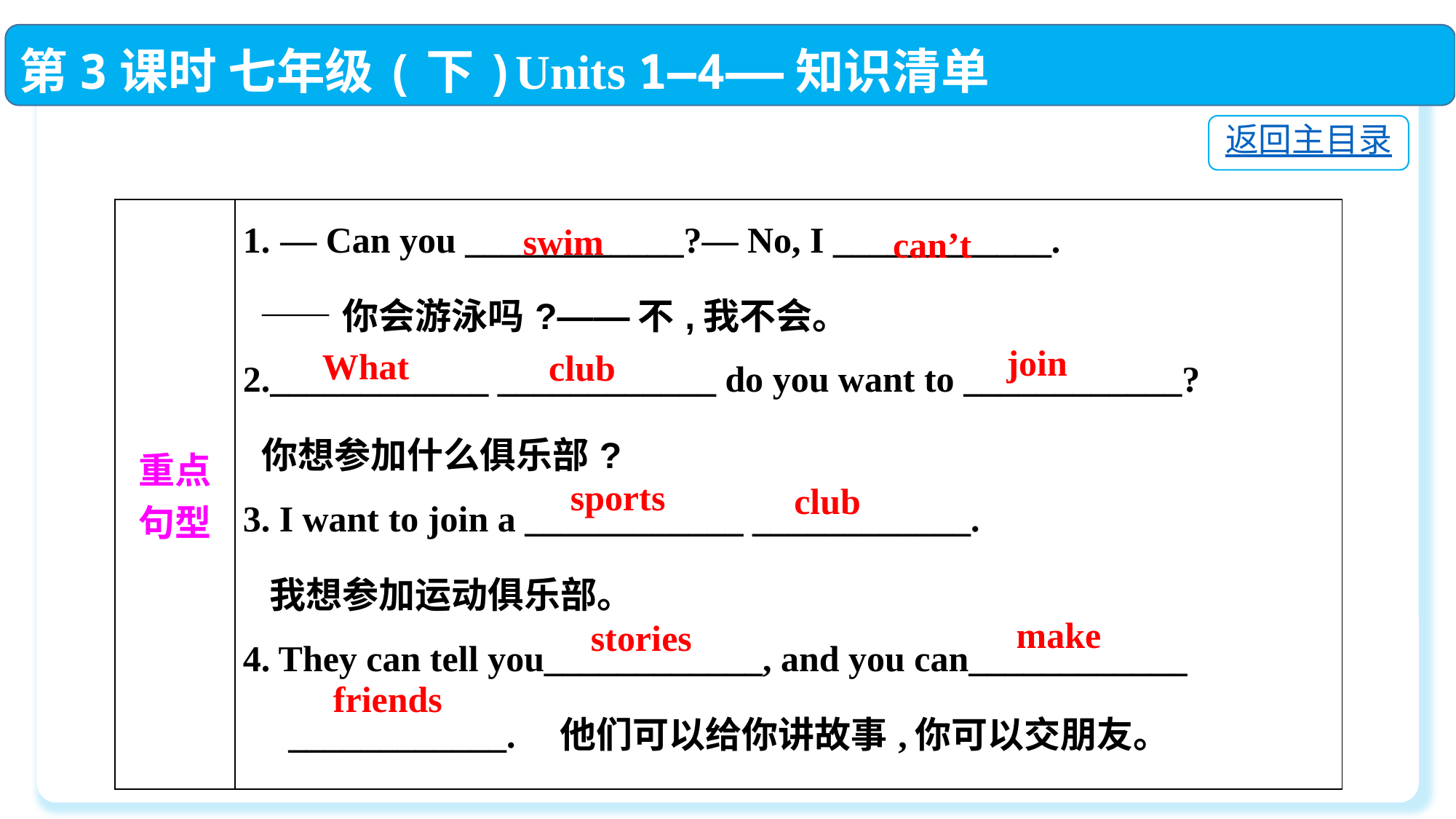

第3课时 七年级(下)Units 1—4——知识清单

返回主目录
| 重点 句型 | 1. — Can you \_\_\_\_\_\_\_\_\_\_\_\_?— No, I \_\_\_\_\_\_\_\_\_\_\_\_.  ——你会游泳吗?——不,我不会。 2.\_\_\_\_\_\_\_\_\_\_\_\_ \_\_\_\_\_\_\_\_\_\_\_\_ do you want to \_\_\_\_\_\_\_\_\_\_\_\_?  你想参加什么俱乐部? 3. I want to join a \_\_\_\_\_\_\_\_\_\_\_\_ \_\_\_\_\_\_\_\_\_\_\_\_.  我想参加运动俱乐部。 4. They can tell you\_\_\_\_\_\_\_\_\_\_\_\_, and you can\_\_\_\_\_\_\_\_\_\_\_\_ \_\_\_\_\_\_\_\_\_\_\_\_.　他们可以给你讲故事,你可以交朋友。 |
| --- | --- |
swim
can’t
join
What
club
sports
club
make
stories
friends